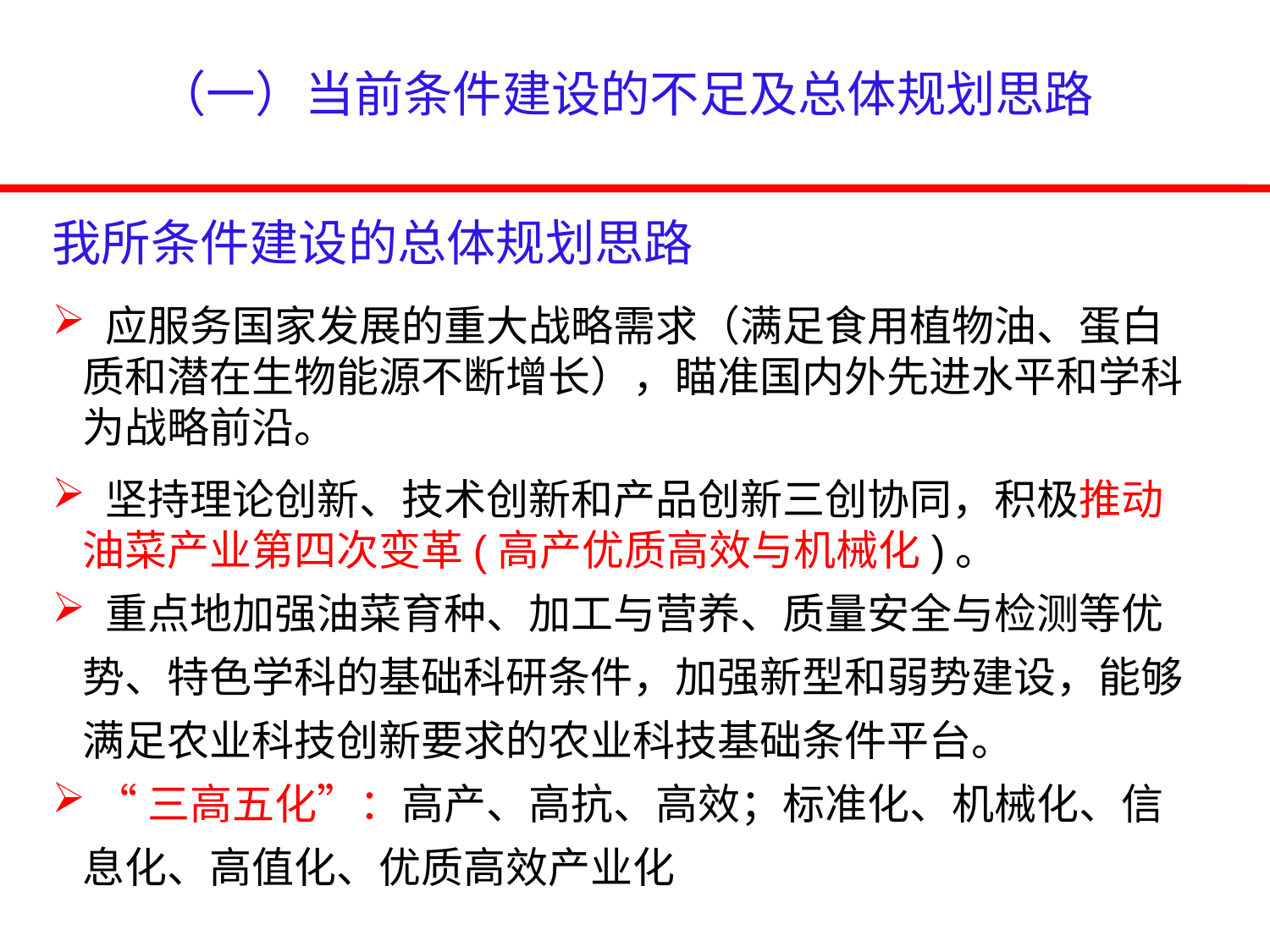

（一）当前条件建设的不足及总体规划思路
我所条件建设的总体规划思路

 应服务国家发展的重大战略需求（满足食用植物油、蛋白质和潜在生物能源不断增长），瞄准国内外先进水平和学科为战略前沿。
 坚持理论创新、技术创新和产品创新三创协同，积极推动油菜产业第四次变革(高产优质高效与机械化)。
 重点地加强油菜育种、加工与营养、质量安全与检测等优势、特色学科的基础科研条件，加强新型和弱势建设，能够满足农业科技创新要求的农业科技基础条件平台。
 “三高五化”：高产、高抗、高效；标准化、机械化、信息化、高值化、优质高效产业化